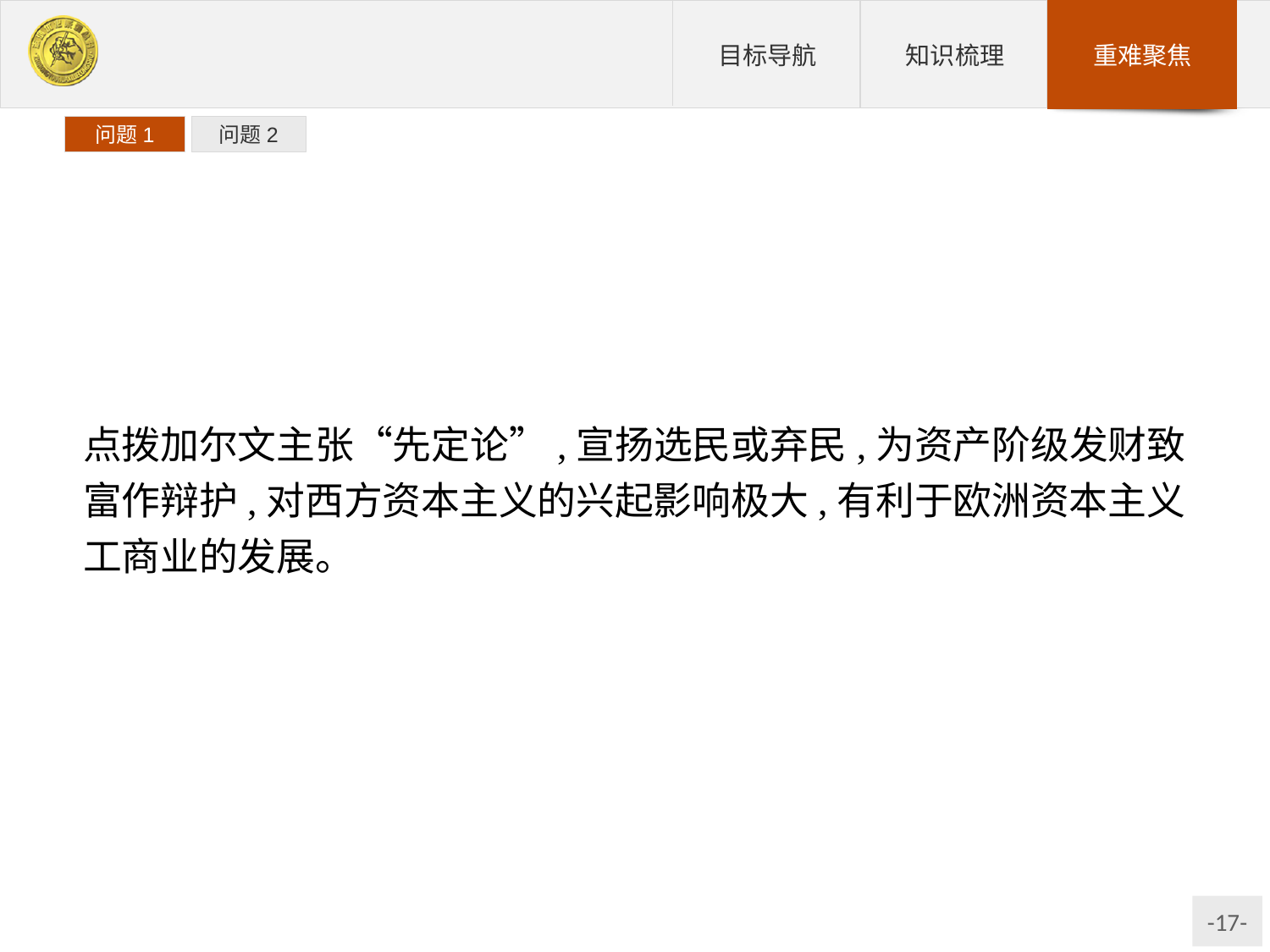

问题1
问题2
点拨加尔文主张“先定论”,宣扬选民或弃民,为资产阶级发财致富作辩护,对西方资本主义的兴起影响极大,有利于欧洲资本主义工商业的发展。